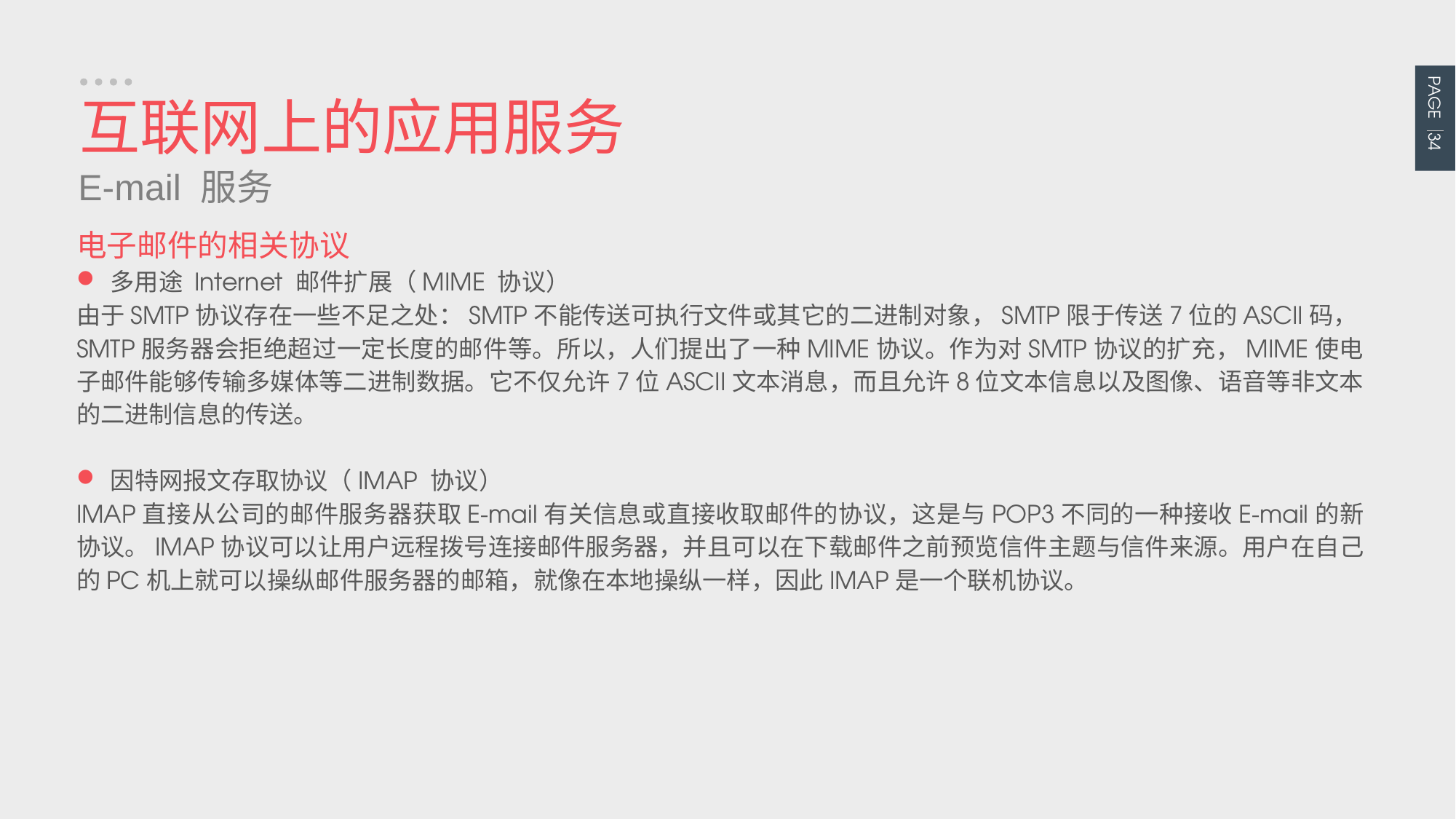

PAGE   34
互联网上的应用服务
E-mail 服务
电子邮件的相关协议
多用途 Internet 邮件扩展（MIME 协议）
由于SMTP协议存在一些不足之处：SMTP不能传送可执行文件或其它的二进制对象，SMTP限于传送7位的ASCII码，SMTP服务器会拒绝超过一定长度的邮件等。所以，人们提出了一种MIME协议。作为对SMTP协议的扩充，MIME使电子邮件能够传输多媒体等二进制数据。它不仅允许7位ASCII文本消息，而且允许8位文本信息以及图像、语音等非文本的二进制信息的传送。

因特网报文存取协议（IMAP 协议）
IMAP直接从公司的邮件服务器获取E-mail有关信息或直接收取邮件的协议，这是与POP3不同的一种接收E-mail的新协议。IMAP协议可以让用户远程拨号连接邮件服务器，并且可以在下载邮件之前预览信件主题与信件来源。用户在自己的PC机上就可以操纵邮件服务器的邮箱，就像在本地操纵一样，因此IMAP是一个联机协议。